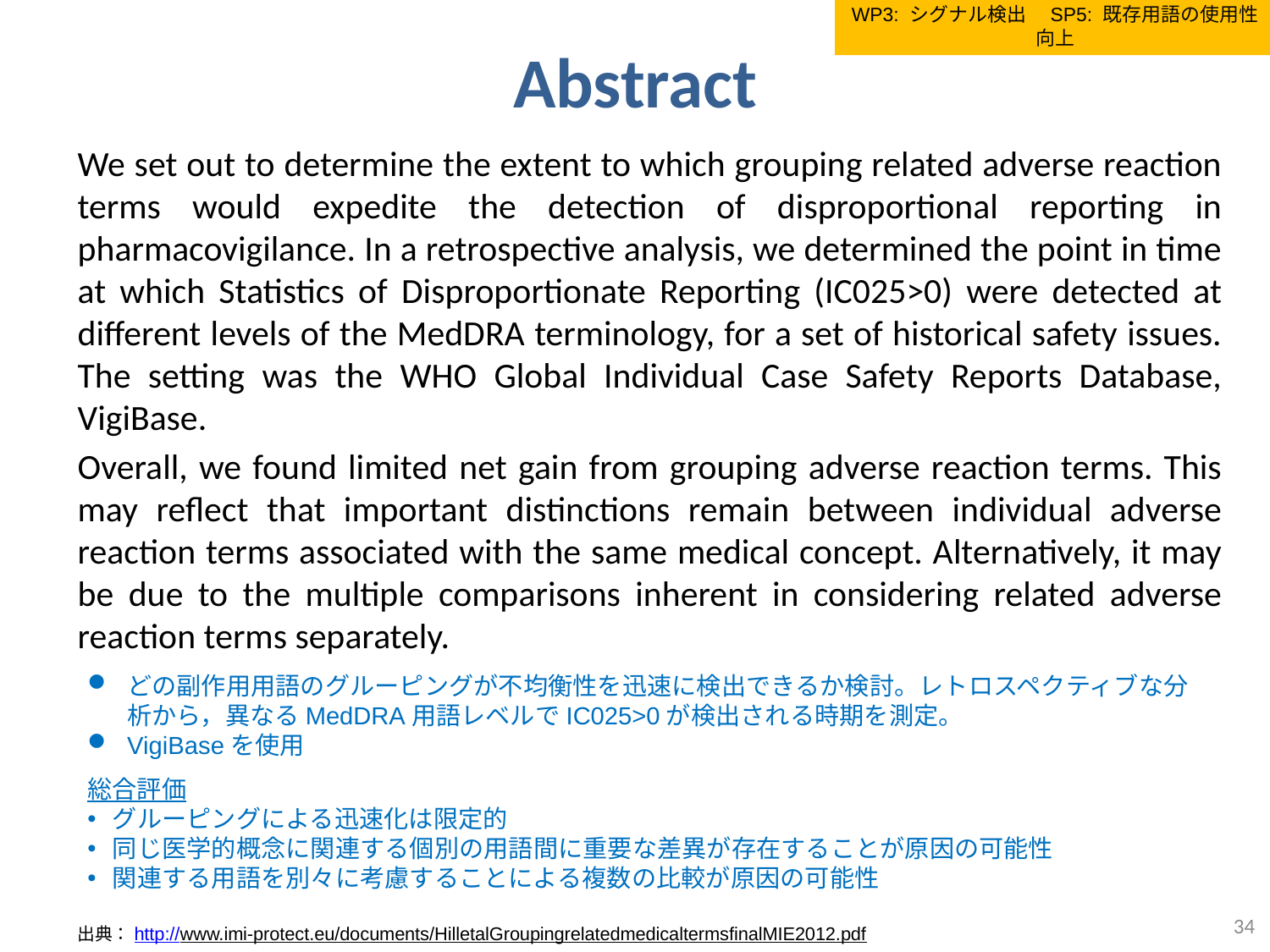

WP3: シグナル検出　SP5: 既存用語の使用性向上
# Abstract
We set out to determine the extent to which grouping related adverse reaction terms would expedite the detection of disproportional reporting in pharmacovigilance. In a retrospective analysis, we determined the point in time at which Statistics of Disproportionate Reporting (IC025>0) were detected at different levels of the MedDRA terminology, for a set of historical safety issues. The setting was the WHO Global Individual Case Safety Reports Database, VigiBase.
Overall, we found limited net gain from grouping adverse reaction terms. This may reflect that important distinctions remain between individual adverse reaction terms associated with the same medical concept. Alternatively, it may be due to the multiple comparisons inherent in considering related adverse reaction terms separately.
どの副作用用語のグルーピングが不均衡性を迅速に検出できるか検討。レトロスペクティブな分析から，異なるMedDRA用語レベルでIC025>0が検出される時期を測定。
VigiBaseを使用

総合評価
グルーピングによる迅速化は限定的
同じ医学的概念に関連する個別の用語間に重要な差異が存在することが原因の可能性
関連する用語を別々に考慮することによる複数の比較が原因の可能性
34
出典：http://www.imi-protect.eu/documents/HilletalGroupingrelatedmedicaltermsfinalMIE2012.pdf